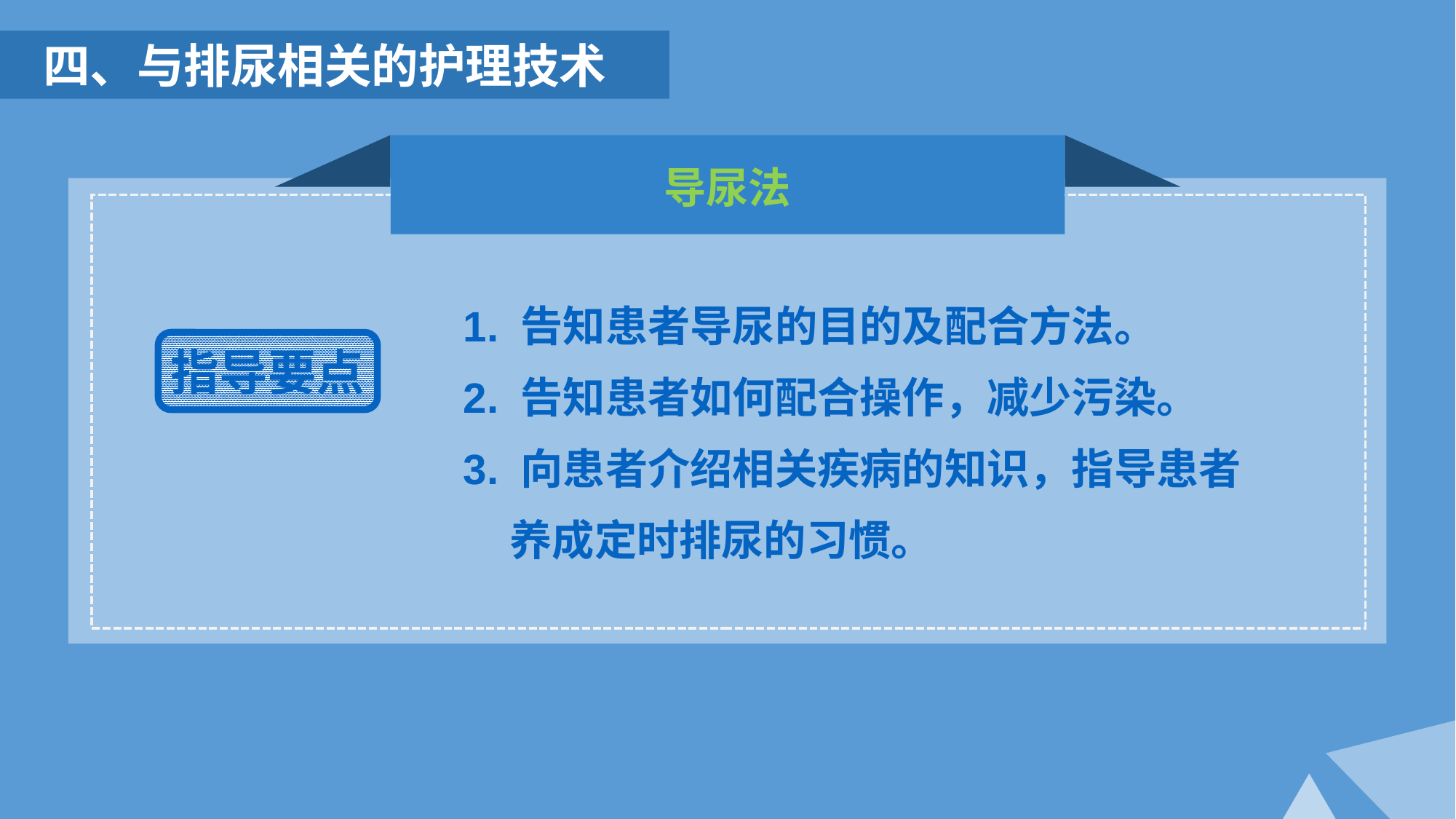

四、与排尿相关的护理技术

导尿法

 1. 告知患者导尿的目的及配合方法。
 2. 告知患者如何配合操作，减少污染。
 3. 向患者介绍相关疾病的知识，指导患者
     养成定时排尿的习惯。
指导要点